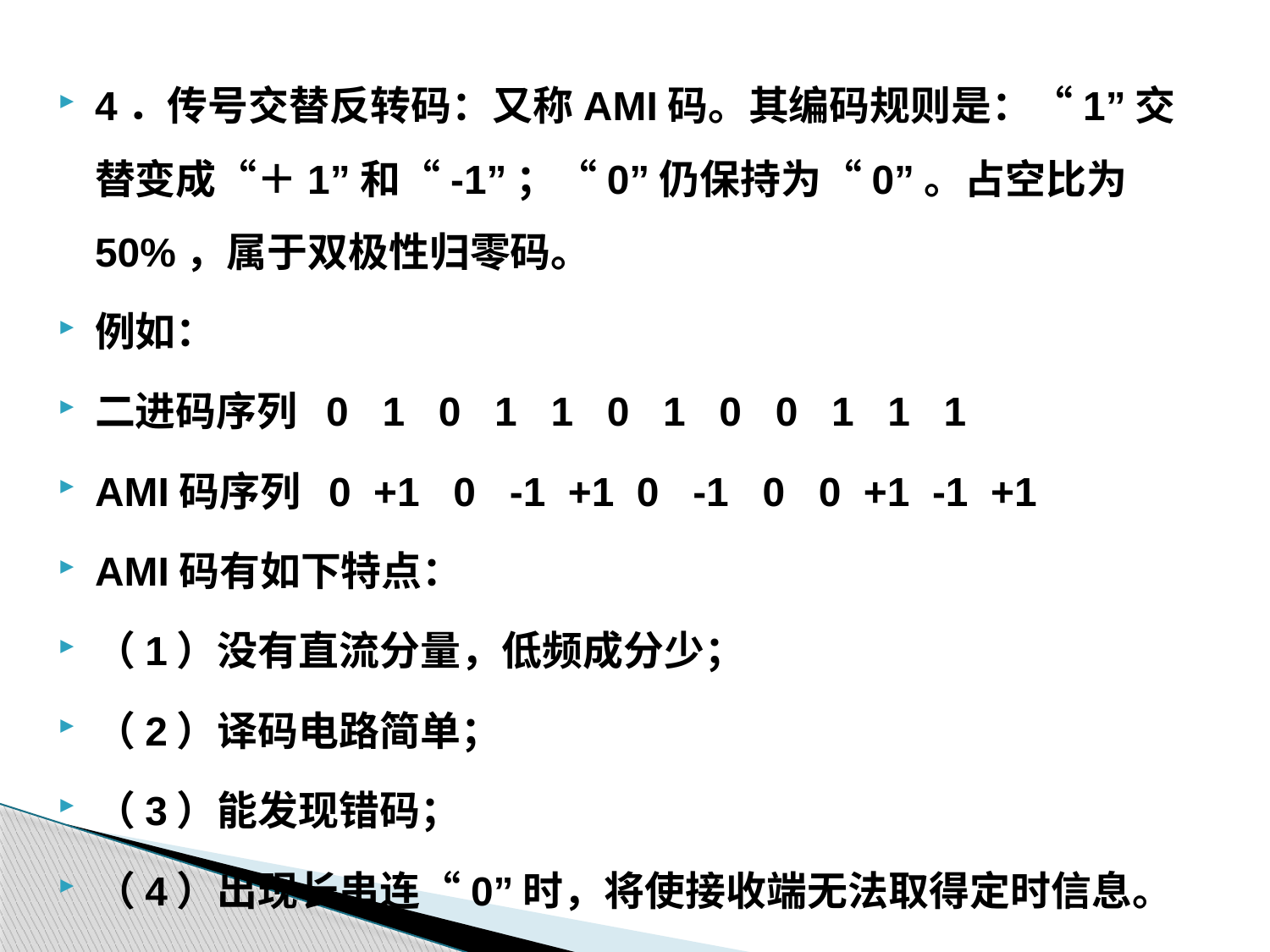

4．传号交替反转码：又称AMI码。其编码规则是：“1”交替变成“＋1”和“-1”；“0”仍保持为“0”。占空比为50%，属于双极性归零码。
例如：
二进码序列  0   1   0   1   1   0   1   0   0   1   1   1
AMI码序列  0  +1   0   -1  +1  0   -1   0   0  +1  -1  +1
AMI码有如下特点：
（1）没有直流分量，低频成分少；
（2）译码电路简单；
（3）能发现错码；
（4）出现长串连“0”时，将使接收端无法取得定时信息。